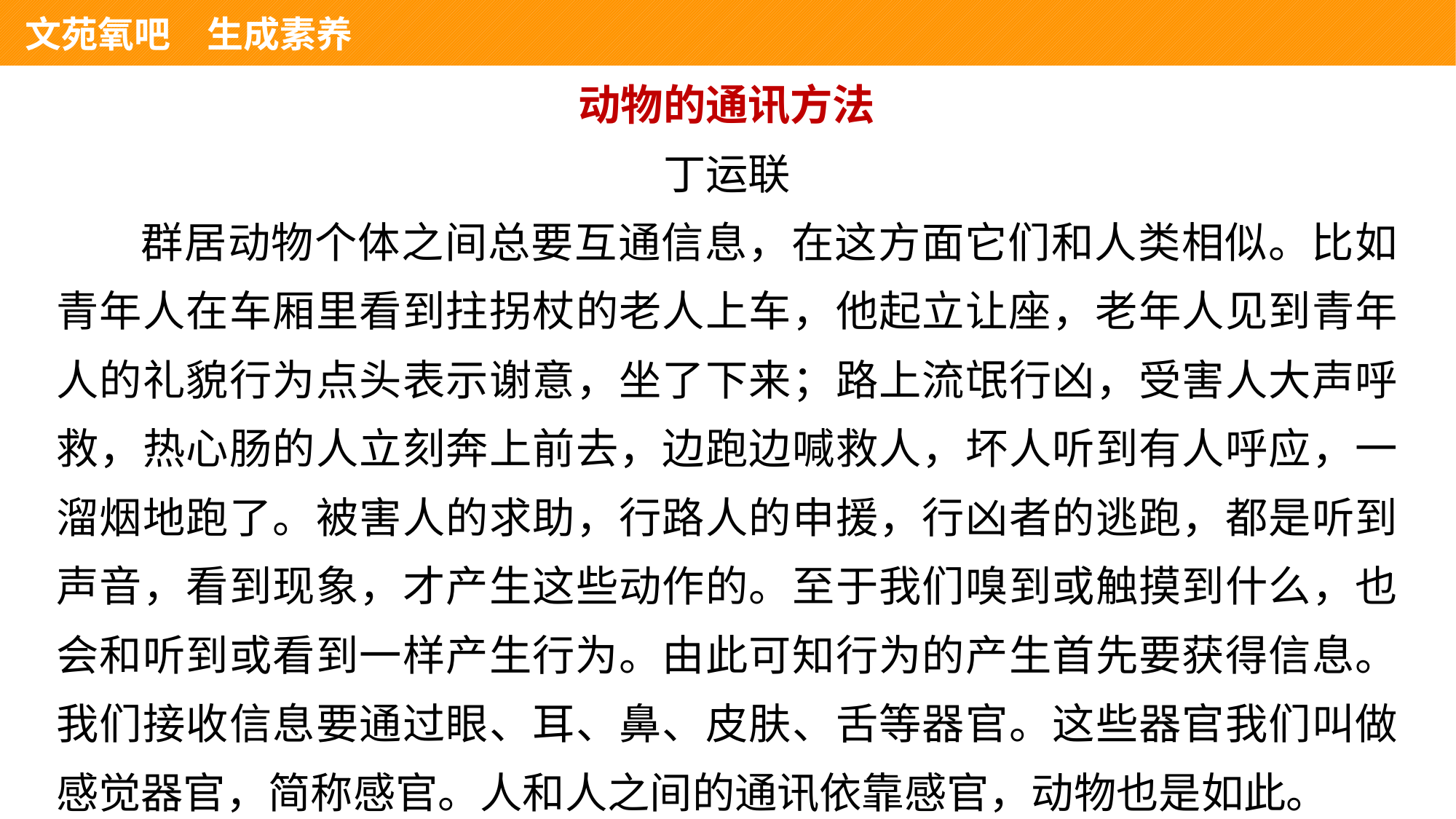

文苑氧吧　生成素养
动物的通讯方法
丁运联
群居动物个体之间总要互通信息，在这方面它们和人类相似。比如青年人在车厢里看到拄拐杖的老人上车，他起立让座，老年人见到青年人的礼貌行为点头表示谢意，坐了下来；路上流氓行凶，受害人大声呼救，热心肠的人立刻奔上前去，边跑边喊救人，坏人听到有人呼应，一溜烟地跑了。被害人的求助，行路人的申援，行凶者的逃跑，都是听到声音，看到现象，才产生这些动作的。至于我们嗅到或触摸到什么，也会和听到或看到一样产生行为。由此可知行为的产生首先要获得信息。我们接收信息要通过眼、耳、鼻、皮肤、舌等器官。这些器官我们叫做感觉器官，简称感官。人和人之间的通讯依靠感官，动物也是如此。